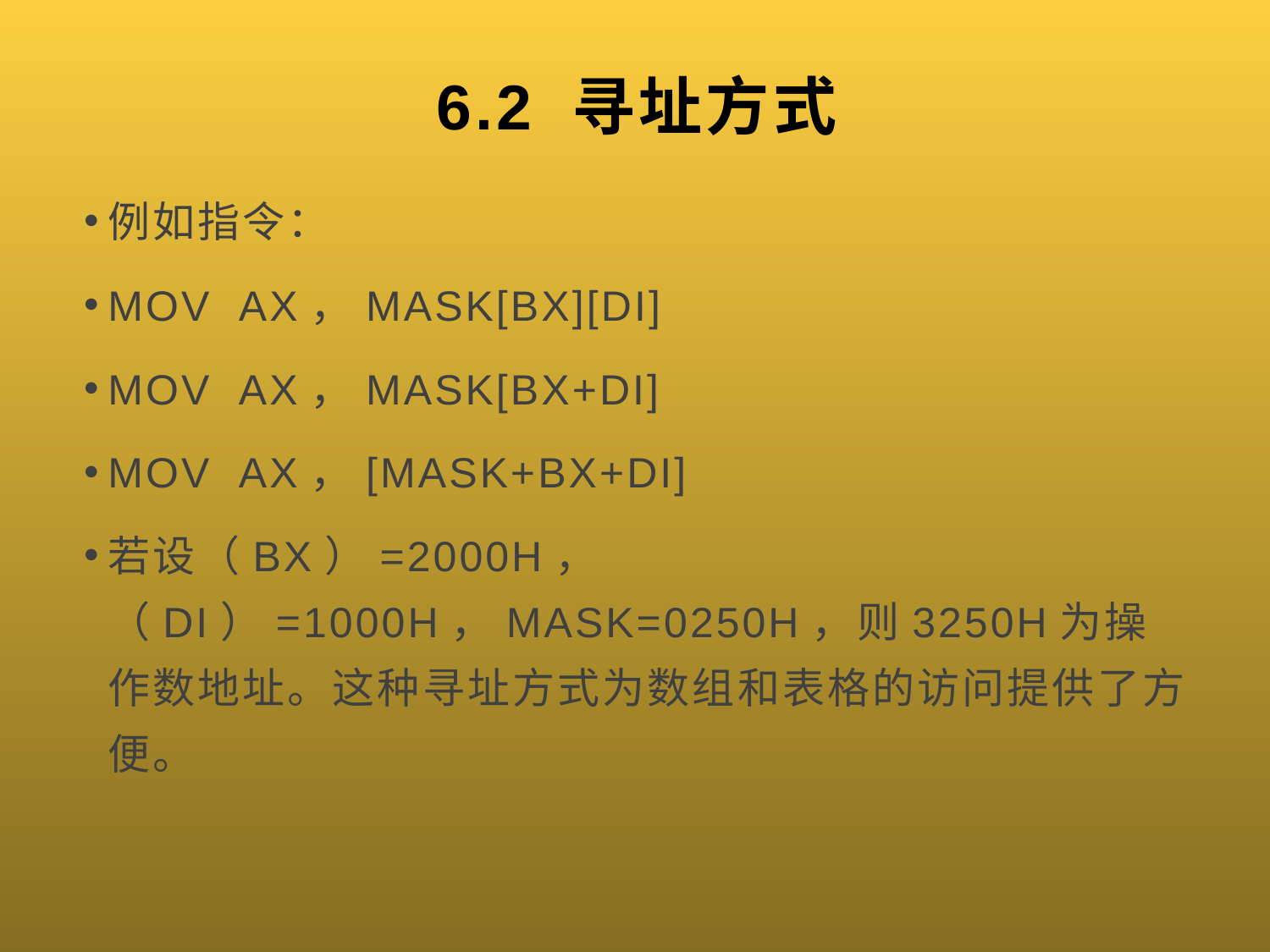

# 6.2 寻址方式
例如指令：
MOV  AX，MASK[BX][DI]
MOV  AX，MASK[BX+DI]
MOV  AX，[MASK+BX+DI]
若设（BX）=2000H，（DI）=1000H，MASK=0250H，则3250H为操作数地址。这种寻址方式为数组和表格的访问提供了方便。